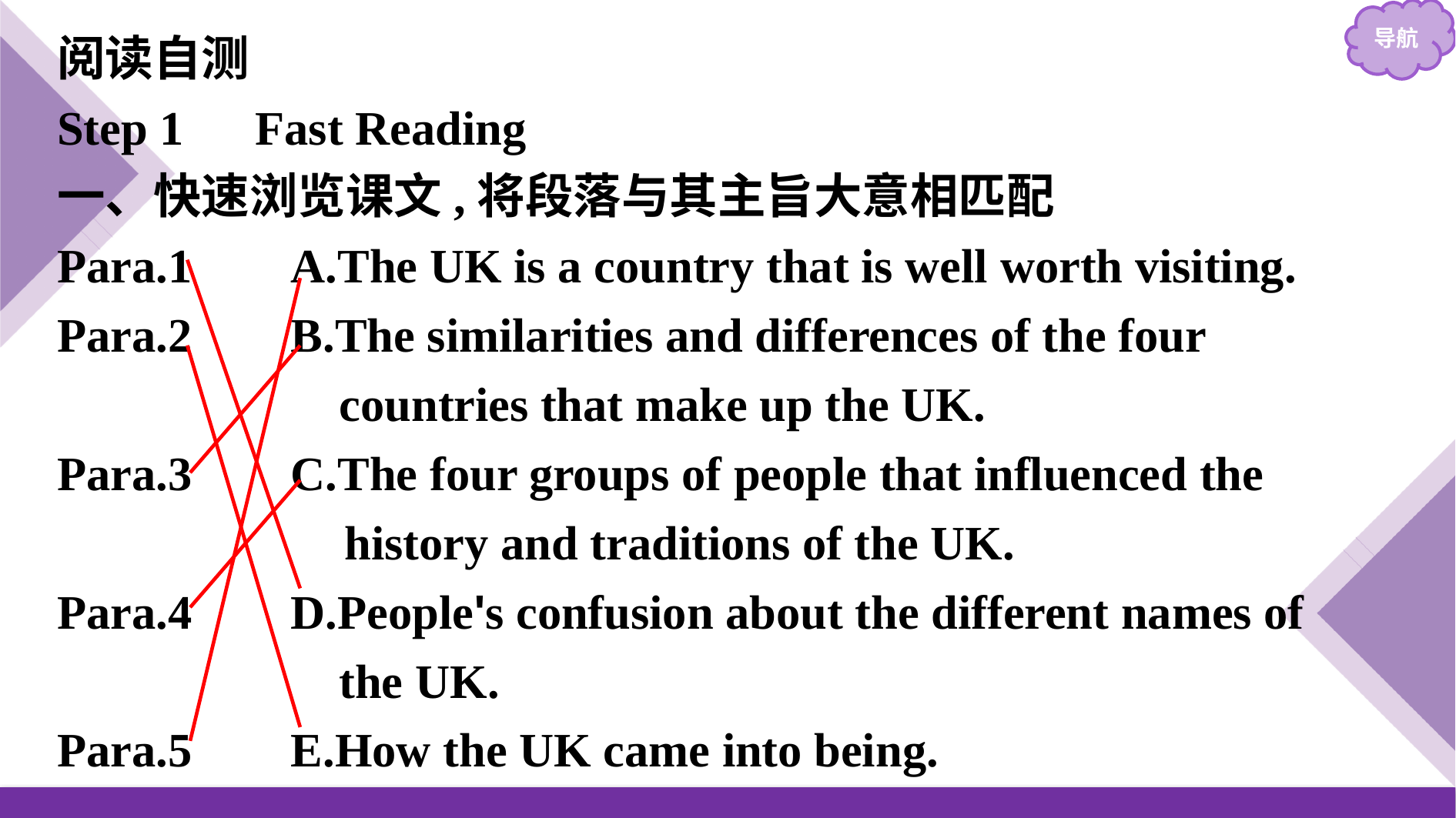

阅读自测
Step 1　Fast Reading
一、快速浏览课文,将段落与其主旨大意相匹配
Para.1　	A.The UK is a country that is well worth visiting.
Para.2	B.The similarities and differences of the four
		    countries that make up the UK.
Para.3	C.The four groups of people that influenced the
	             history and traditions of the UK.
Para.4	D.People's confusion about the different names of
		    the UK.
Para.5	E.How the UK came into being.